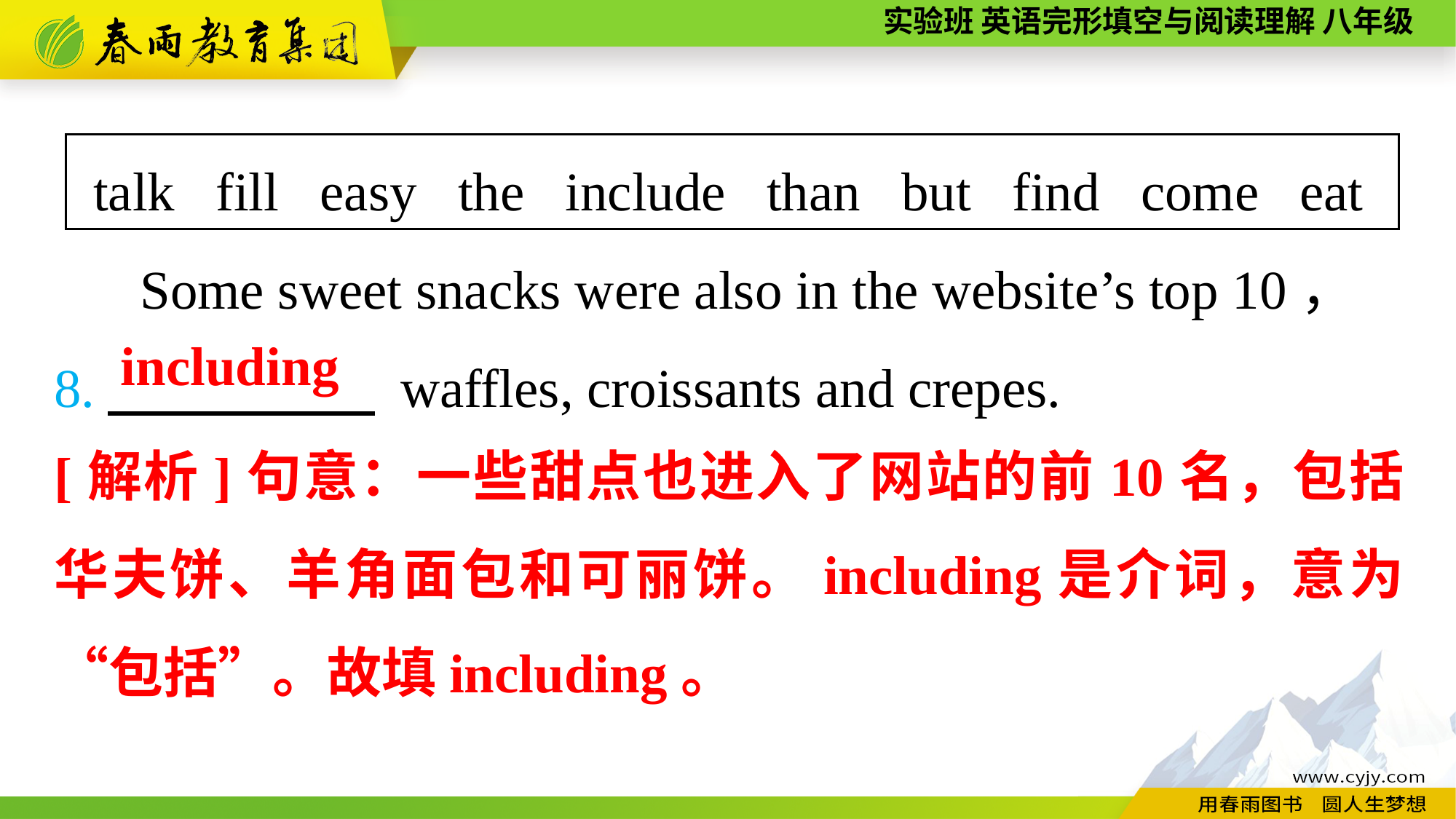

talk   fill   easy   the   include   than   but   find   come   eat
Some sweet snacks were also in the website’s top 10，
8.　　    　　 waffles, croissants and crepes.

including
[解析]句意：一些甜点也进入了网站的前10名，包括华夫饼、羊角面包和可丽饼。including是介词，意为“包括”。故填including。